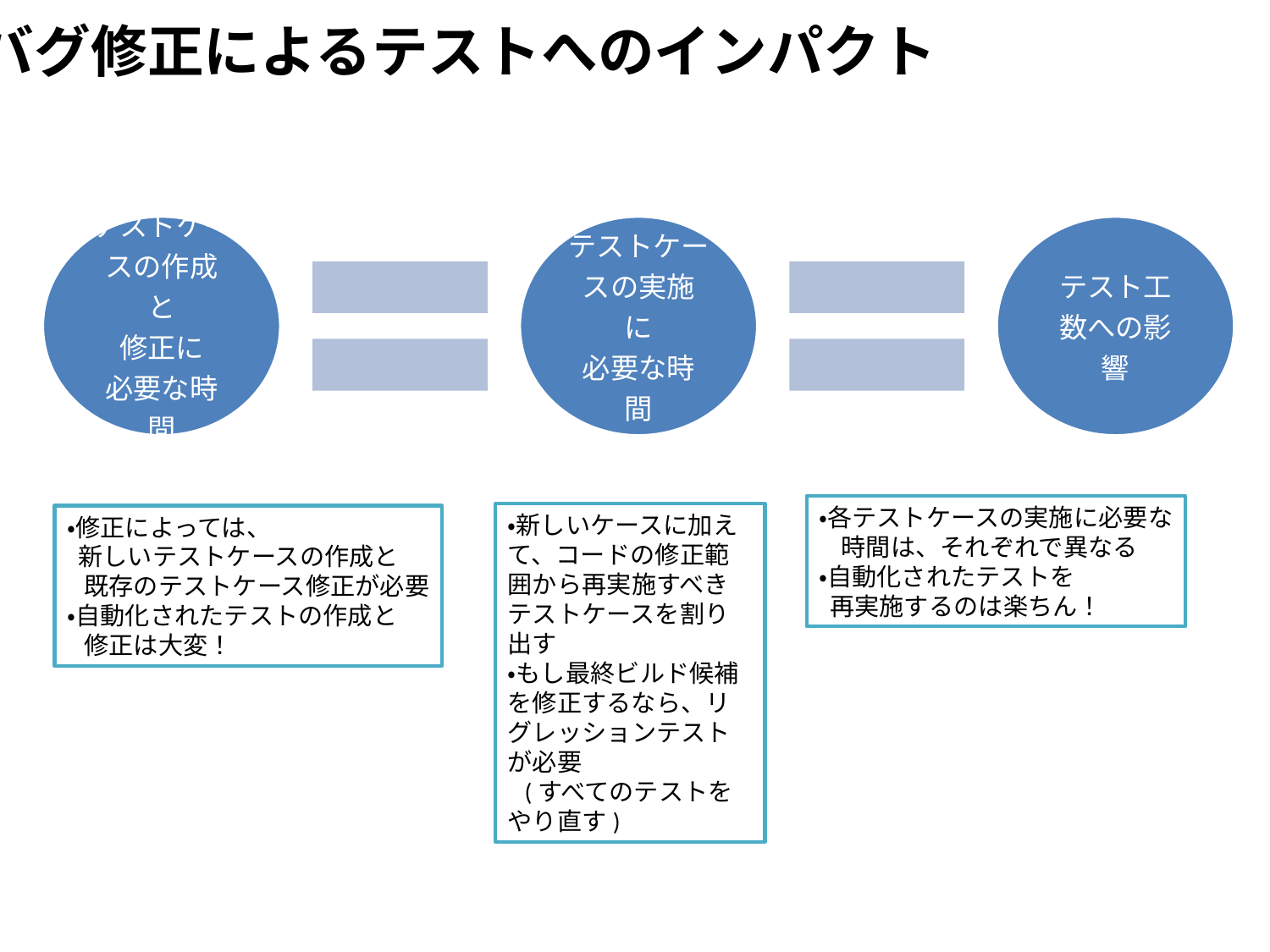

バグ修正によるテストへのインパクト
テスト工数への影響
テストケースの実施に
必要な時間
テストケースの作成と
修正に
必要な時間
・各テストケースの実施に必要な
   時間は、それぞれで異なる
・自動化されたテストを
  再実施するのは楽ちん！
・新しいケースに加え て、コードの修正範囲から再実施すべきテストケースを割り出す
・もし最終ビルド候補を修正するなら、リグレッションテストが必要
  (すべてのテストをやり直す)
・修正によっては、
  新しいテストケースの作成と
  既存のテストケース修正が必要
・自動化されたテストの作成と
  修正は大変！